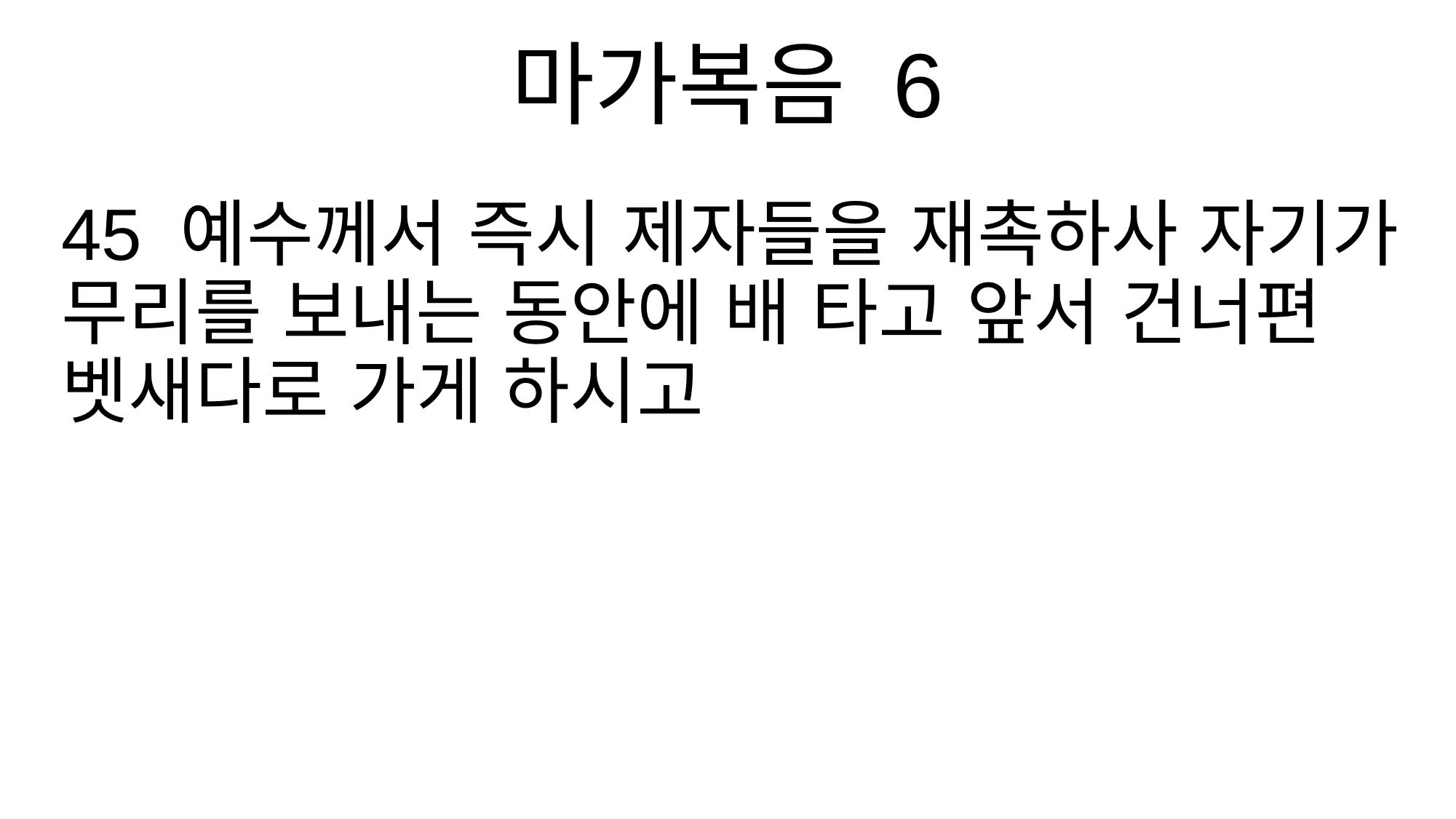

마가복음 6
45 예수께서 즉시 제자들을 재촉하사 자기가 무리를 보내는 동안에 배 타고 앞서 건너편 벳새다로 가게 하시고